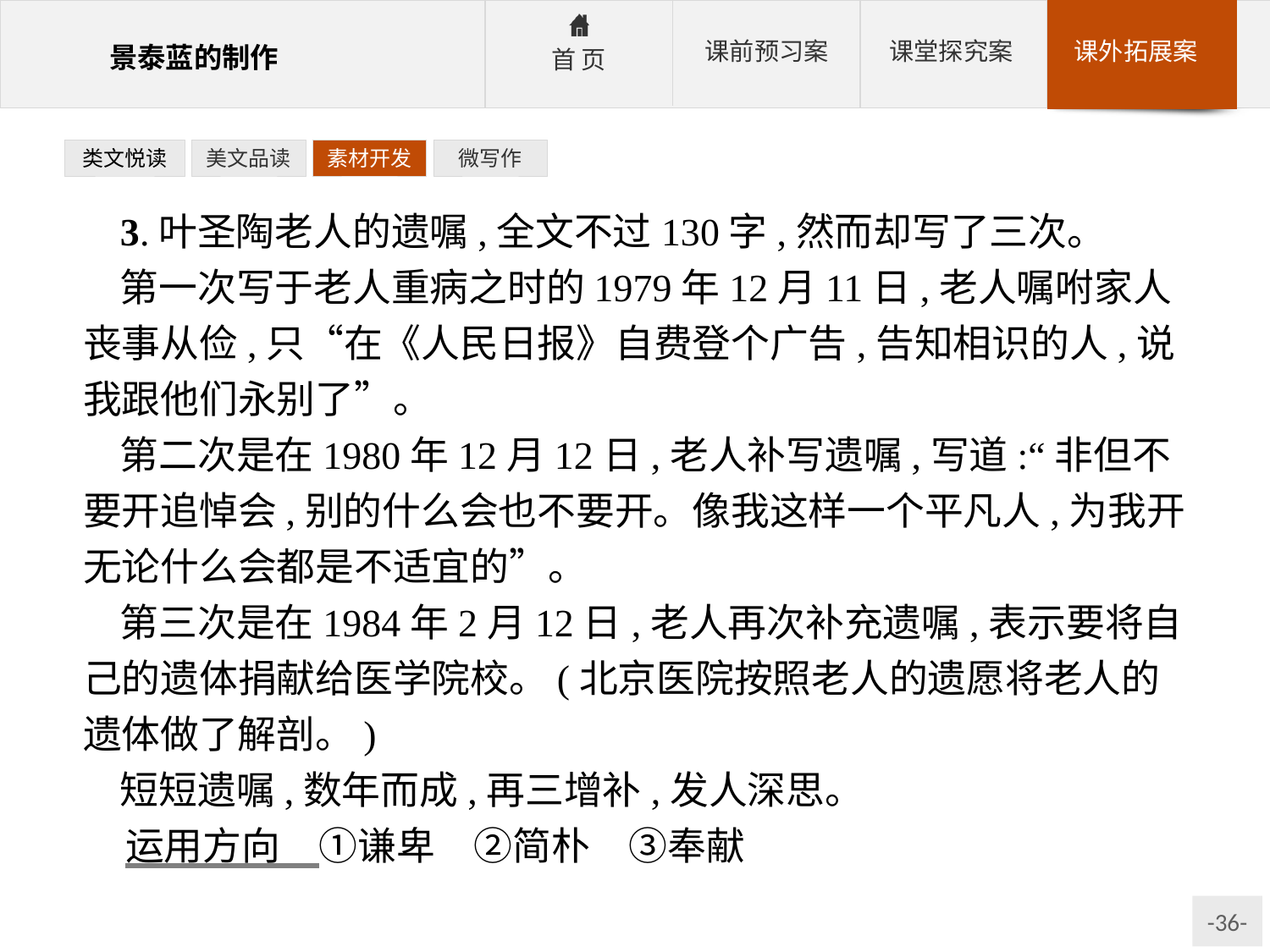

类文悦读
美文品读
素材开发
微写作
3.叶圣陶老人的遗嘱,全文不过130字,然而却写了三次。
第一次写于老人重病之时的1979年12月11日,老人嘱咐家人丧事从俭,只“在《人民日报》自费登个广告,告知相识的人,说我跟他们永别了”。
第二次是在1980年12月12日,老人补写遗嘱,写道:“非但不要开追悼会,别的什么会也不要开。像我这样一个平凡人,为我开无论什么会都是不适宜的”。
第三次是在1984年2月12日,老人再次补充遗嘱,表示要将自己的遗体捐献给医学院校。(北京医院按照老人的遗愿将老人的遗体做了解剖。)
短短遗嘱,数年而成,再三增补,发人深思。
运用方向　①谦卑　②简朴　③奉献